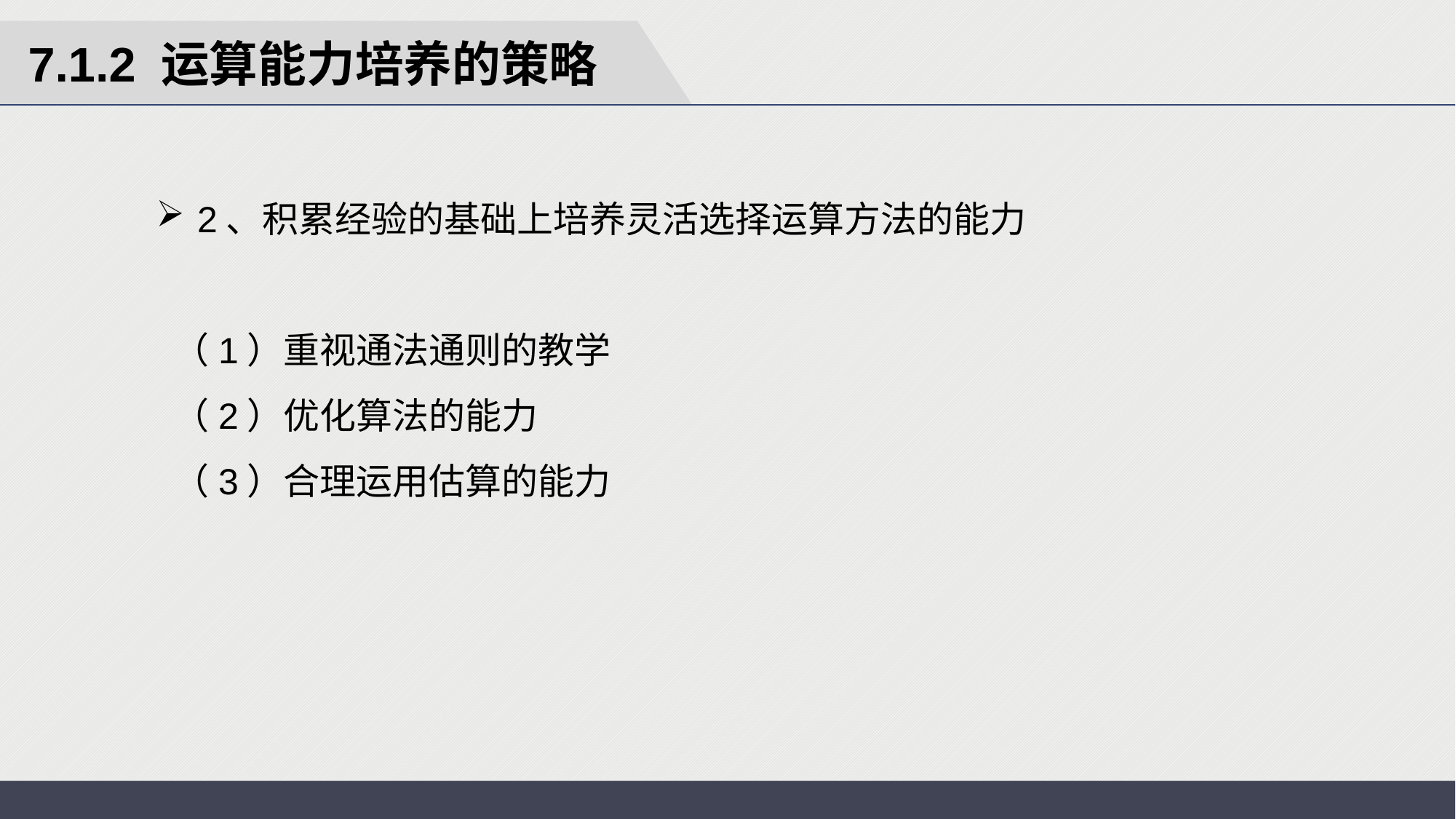

7.1.2 运算能力培养的策略
2、积累经验的基础上培养灵活选择运算方法的能力

 （1）重视通法通则的教学
 （2）优化算法的能力
 （3）合理运用估算的能力